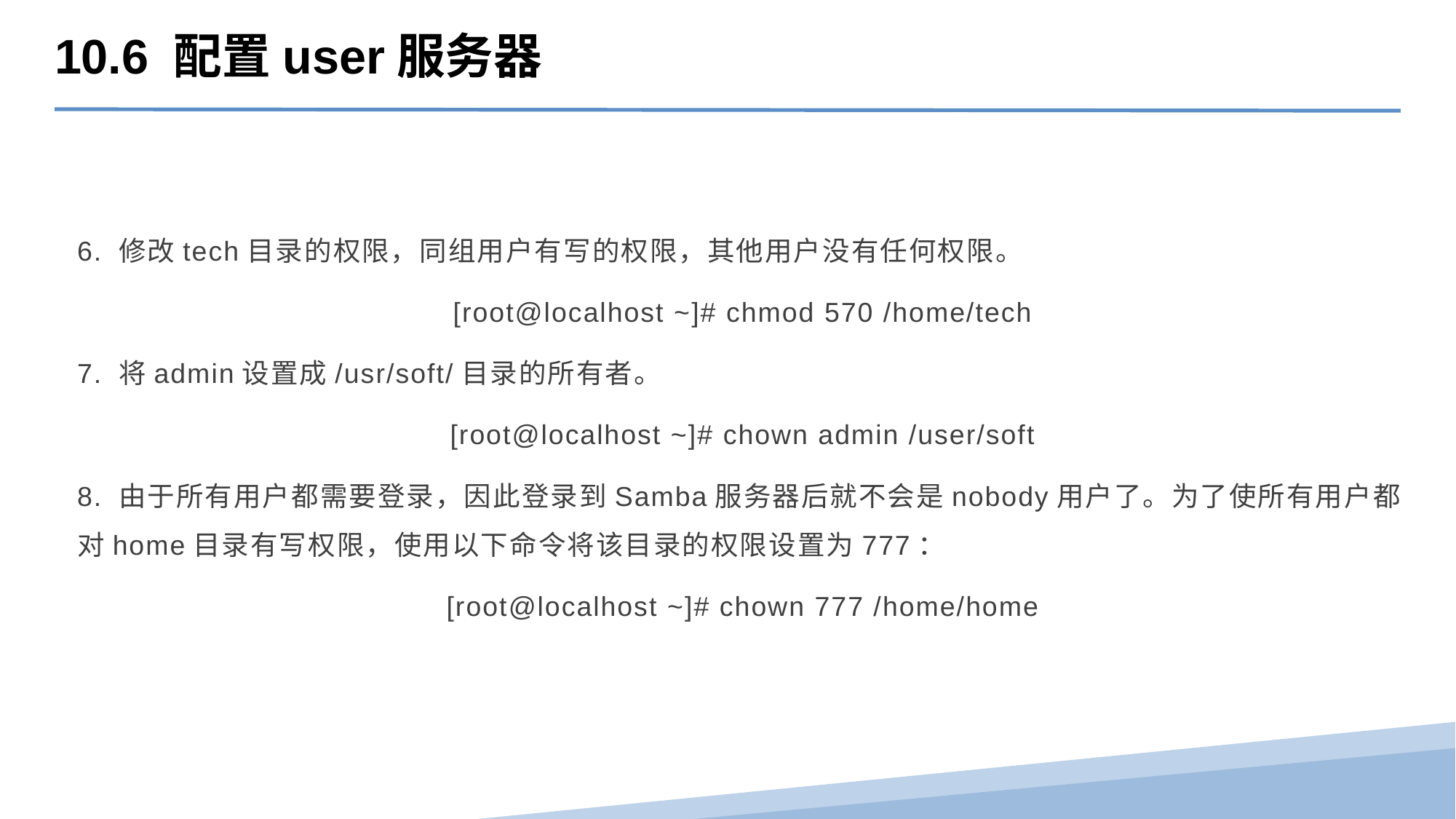

10.6 配置user服务器
6. 修改tech目录的权限，同组用户有写的权限，其他用户没有任何权限。
[root@localhost ~]# chmod 570 /home/tech
7. 将admin设置成/usr/soft/目录的所有者。
[root@localhost ~]# chown admin /user/soft
8. 由于所有用户都需要登录，因此登录到Samba服务器后就不会是nobody用户了。为了使所有用户都对home目录有写权限，使用以下命令将该目录的权限设置为777：
[root@localhost ~]# chown 777 /home/home